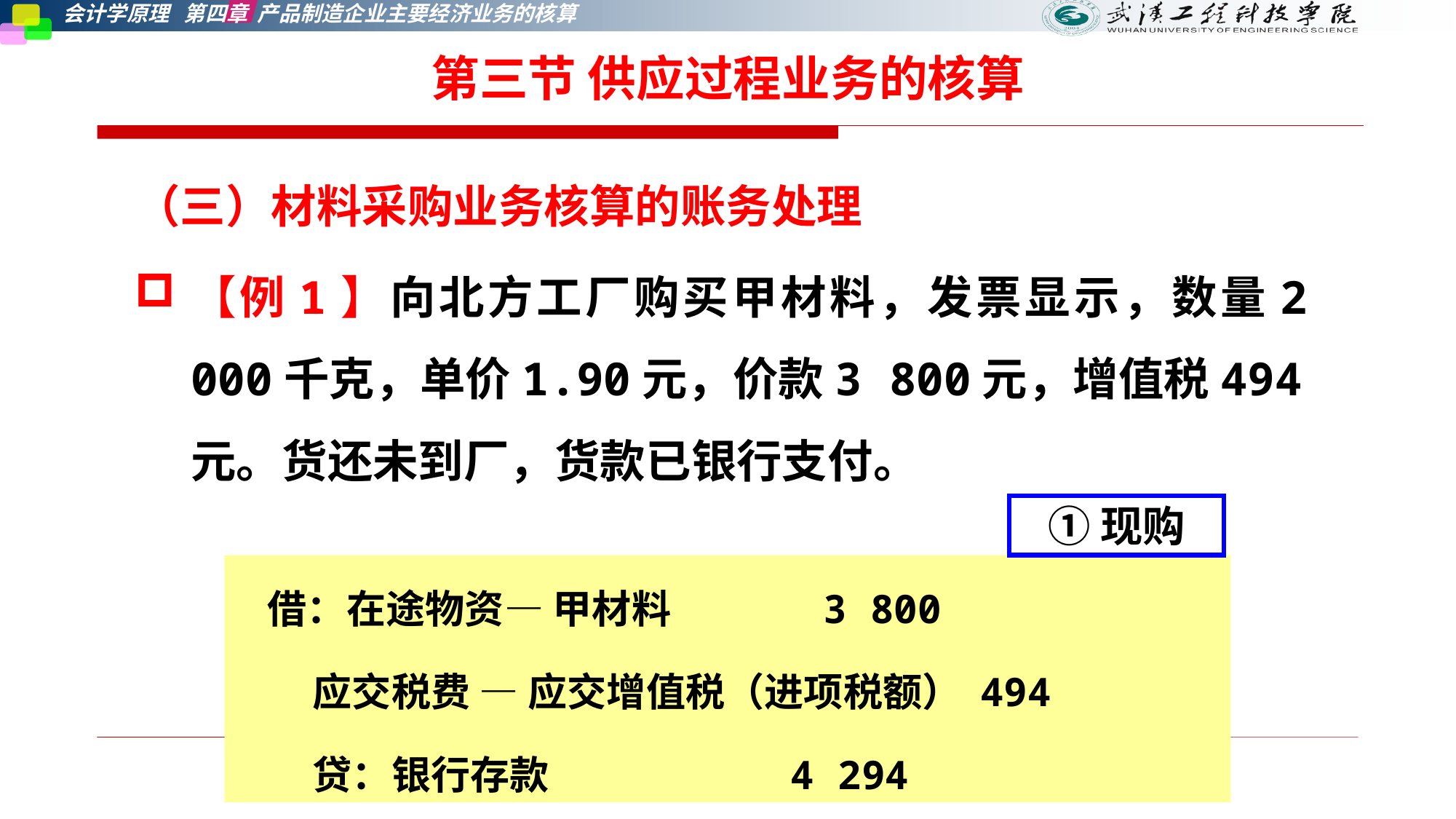

第三节 供应过程业务的核算
（三）材料采购业务核算的账务处理
【例1】向北方工厂购买甲材料，发票显示，数量2 000千克，单价1.90元，价款3 800元，增值税494元。货还未到厂，货款已银行支付。
①现购
借：在途物资— 甲材料                3 800
    应交税费 — 应交增值税（进项税额） 494
    贷：银行存款                          4 294